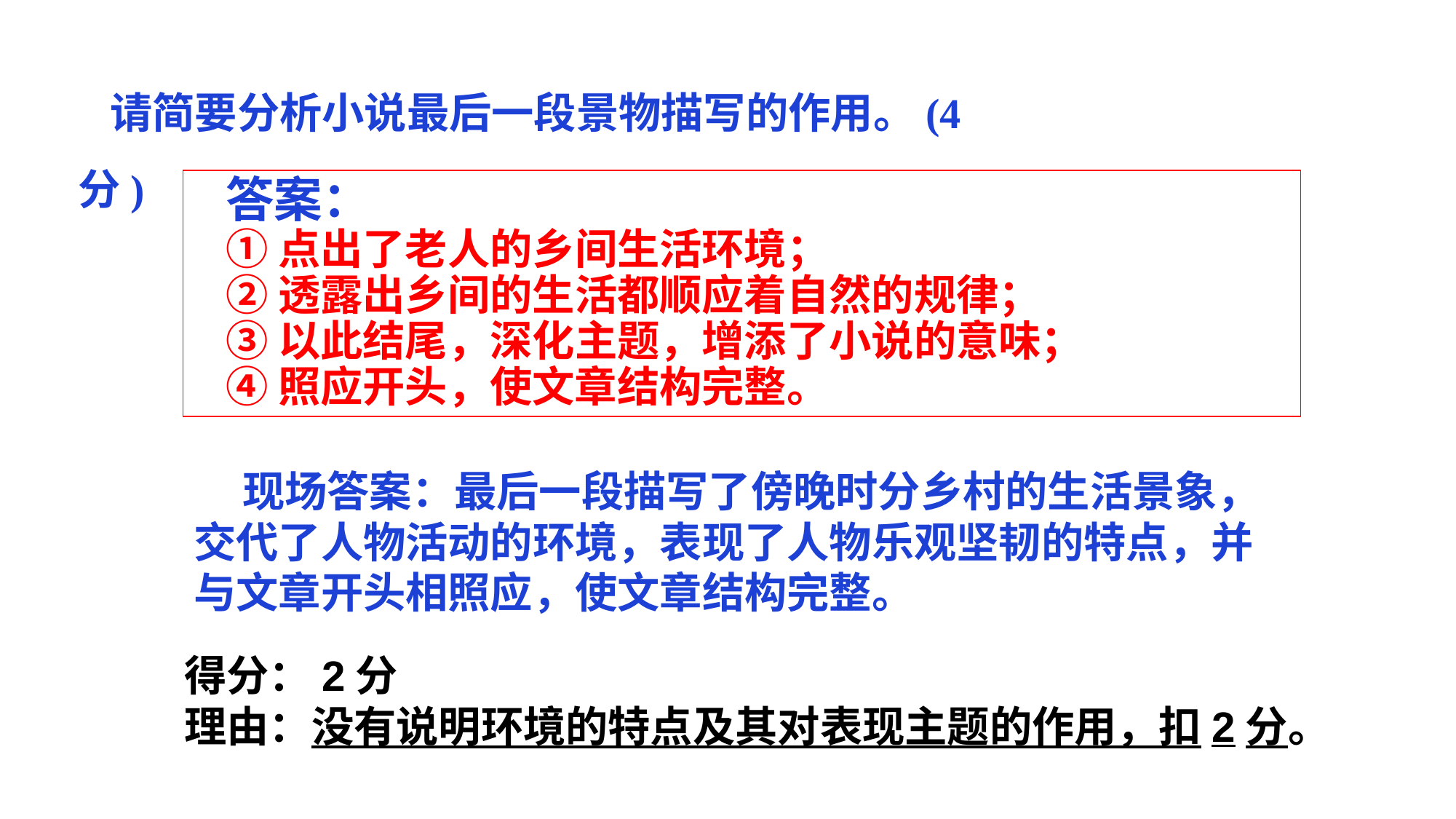

请简要分析小说最后一段景物描写的作用。(4分)
答案：
①点出了老人的乡间生活环境；
②透露出乡间的生活都顺应着自然的规律；
③以此结尾，深化主题，增添了小说的意味；
④照应开头，使文章结构完整。
    现场答案：最后一段描写了傍晚时分乡村的生活景象，交代了人物活动的环境，表现了人物乐观坚韧的特点，并与文章开头相照应，使文章结构完整。
得分：2分
理由：没有说明环境的特点及其对表现主题的作用，扣2分。